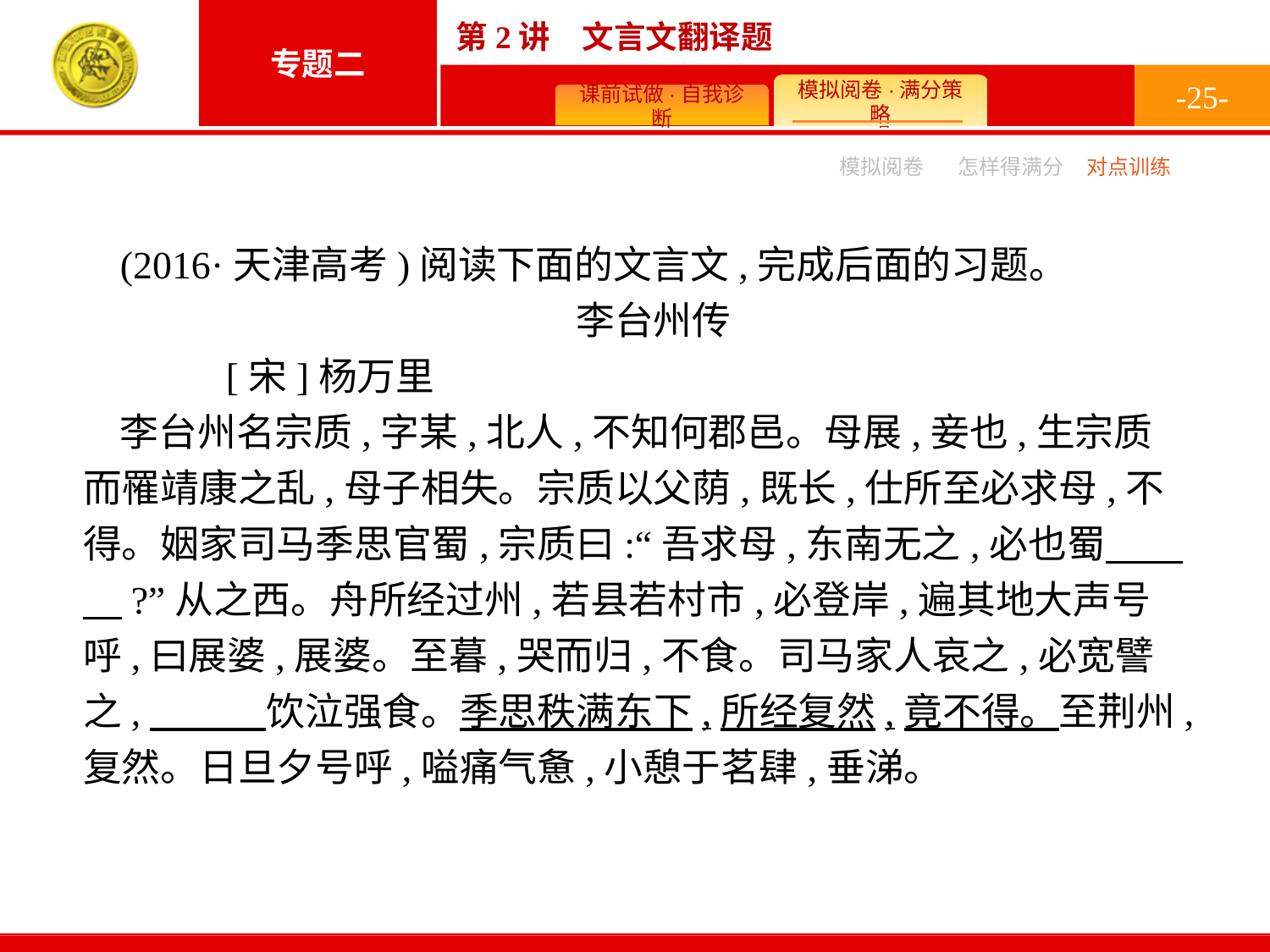

-25-
模拟阅卷
怎样得满分
对点训练
(2016·天津高考)阅读下面的文言文,完成后面的习题。
李台州传
	[宋]杨万里
李台州名宗质,字某,北人,不知何郡邑。母展,妾也,生宗质而罹靖康之乱,母子相失。宗质以父荫,既长,仕所至必求母,不得。姻家司马季思官蜀,宗质曰:“吾求母,东南无之,必也蜀　　　?”从之西。舟所经过州,若县若村市,必登岸,遍其地大声号呼,曰展婆,展婆。至暮,哭而归,不食。司马家人哀之,必宽譬之,　　　饮泣强食。季思秩满东下,所经复然,竟不得。至荆州,复然。日旦夕号呼,嗌痛气惫,小憩于茗肆,垂涕。